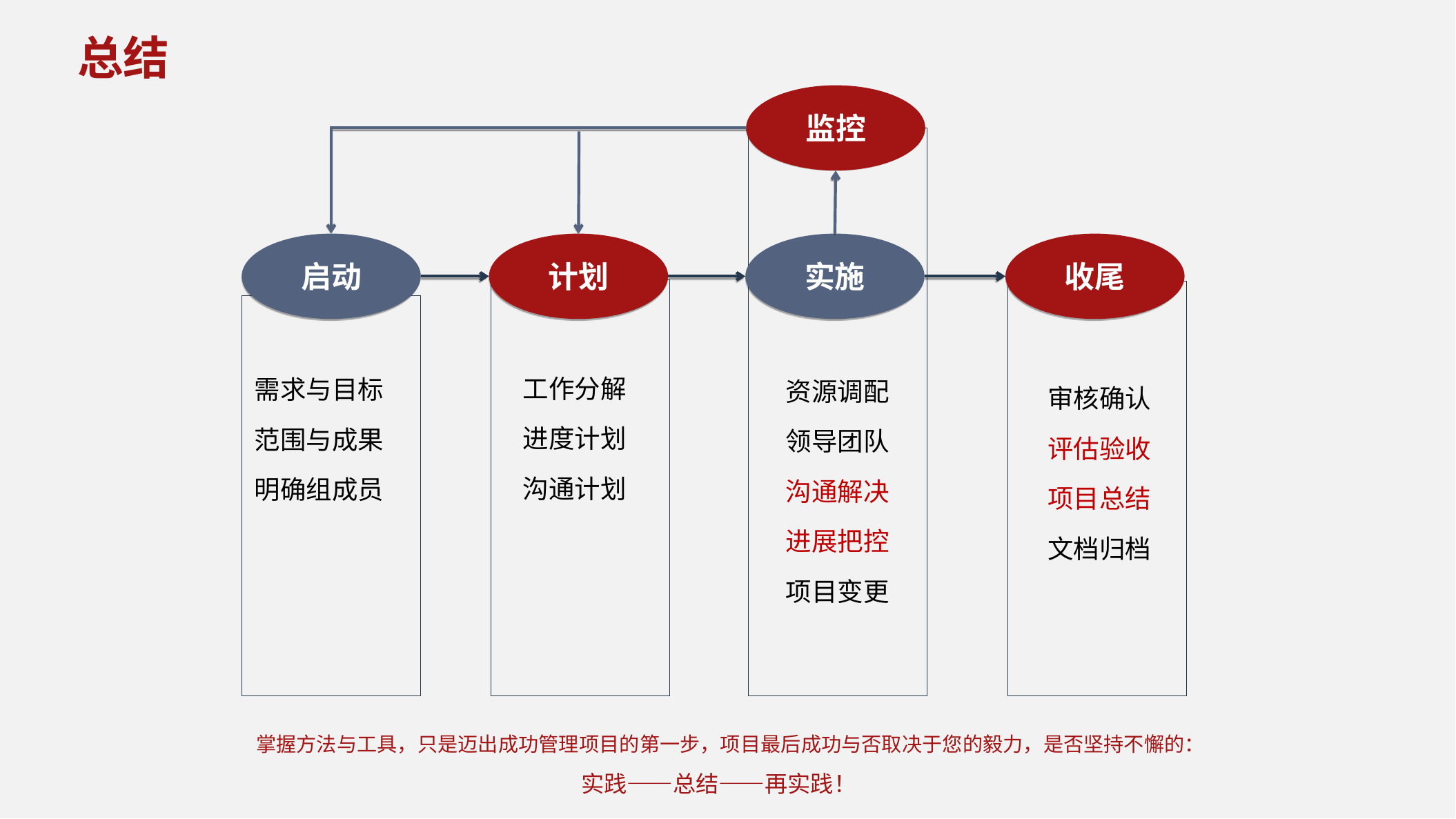

总结
监控
启动
计划
实施
收尾

工作分解
进度计划
沟通计划
需求与目标
范围与成果
明确组成员
资源调配
领导团队
沟通解决
进展把控
项目变更

审核确认
评估验收
项目总结
文档归档

    掌握方法与工具，只是迈出成功管理项目的第一步，项目最后成功与否取决于您的毅力，是否坚持不懈的：
实践——总结——再实践！